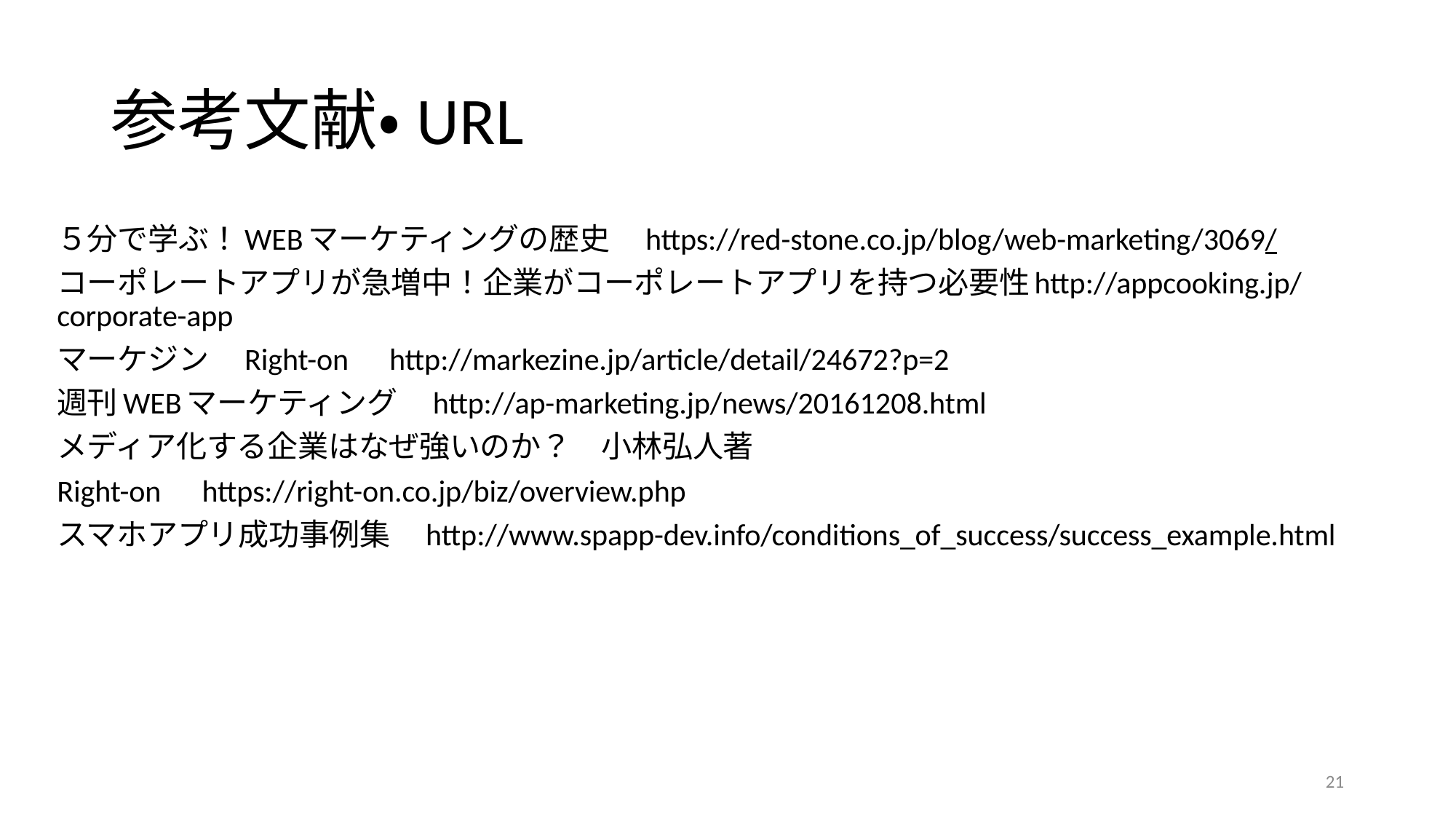

# 参考文献・URL
５分で学ぶ！WEBマーケティングの歴史　https://red-stone.co.jp/blog/web-marketing/3069/
コーポレートアプリが急増中！企業がコーポレートアプリを持つ必要性http://appcooking.jp/corporate-app
マーケジン　Right-on　http://markezine.jp/article/detail/24672?p=2
週刊WEBマーケティング　http://ap-marketing.jp/news/20161208.html
メディア化する企業はなぜ強いのか？　小林弘人著
Right-on　https://right-on.co.jp/biz/overview.php
スマホアプリ成功事例集　http://www.spapp-dev.info/conditions_of_success/success_example.html

21